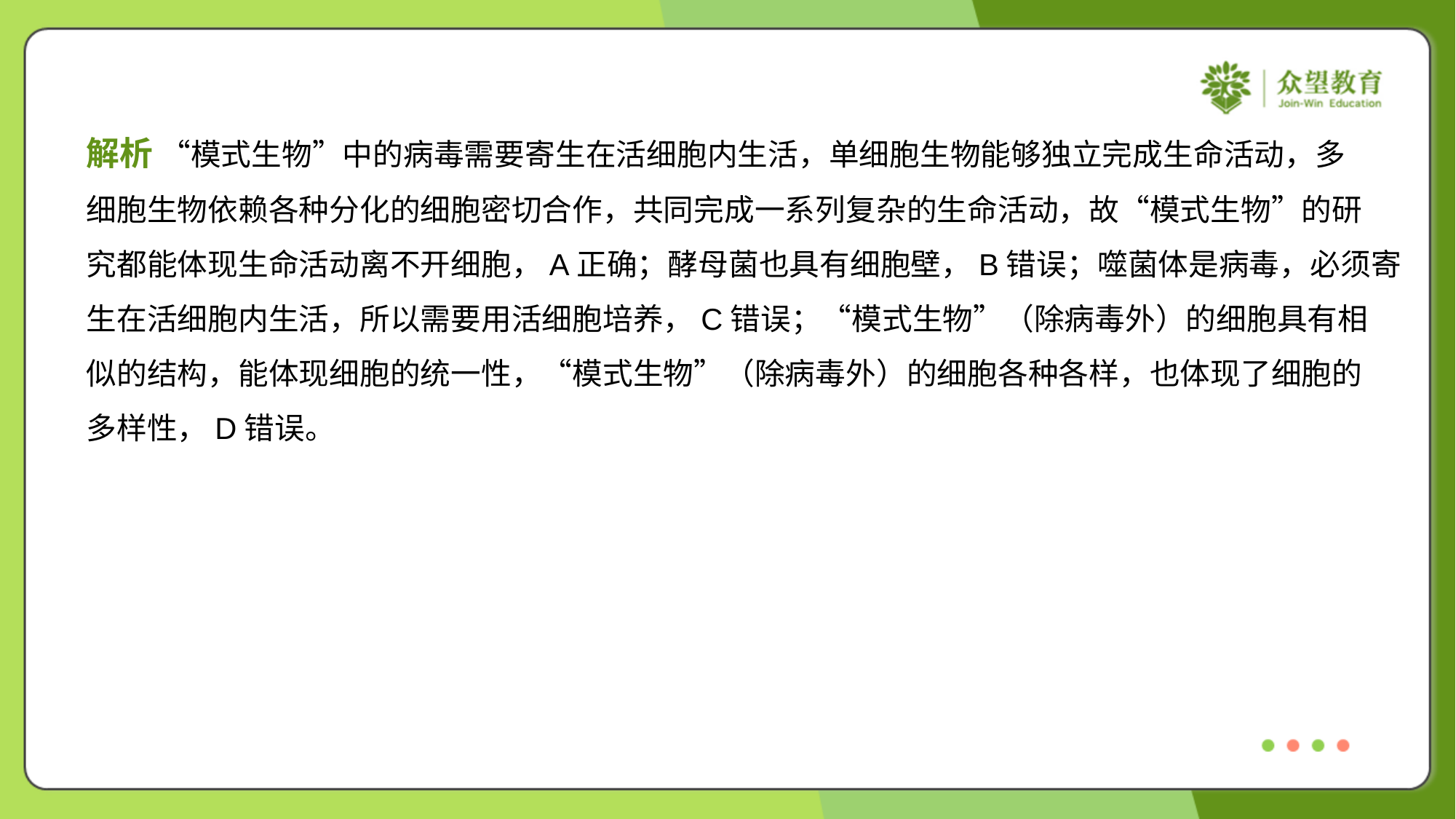

解析 “模式生物”中的病毒需要寄生在活细胞内生活，单细胞生物能够独立完成生命活动，多
细胞生物依赖各种分化的细胞密切合作，共同完成一系列复杂的生命活动，故“模式生物”的研
究都能体现生命活动离不开细胞，A正确；酵母菌也具有细胞壁，B错误；噬菌体是病毒，必须寄
生在活细胞内生活，所以需要用活细胞培养，C错误；“模式生物”（除病毒外）的细胞具有相
似的结构，能体现细胞的统一性，“模式生物”（除病毒外）的细胞各种各样，也体现了细胞的
多样性，D错误。